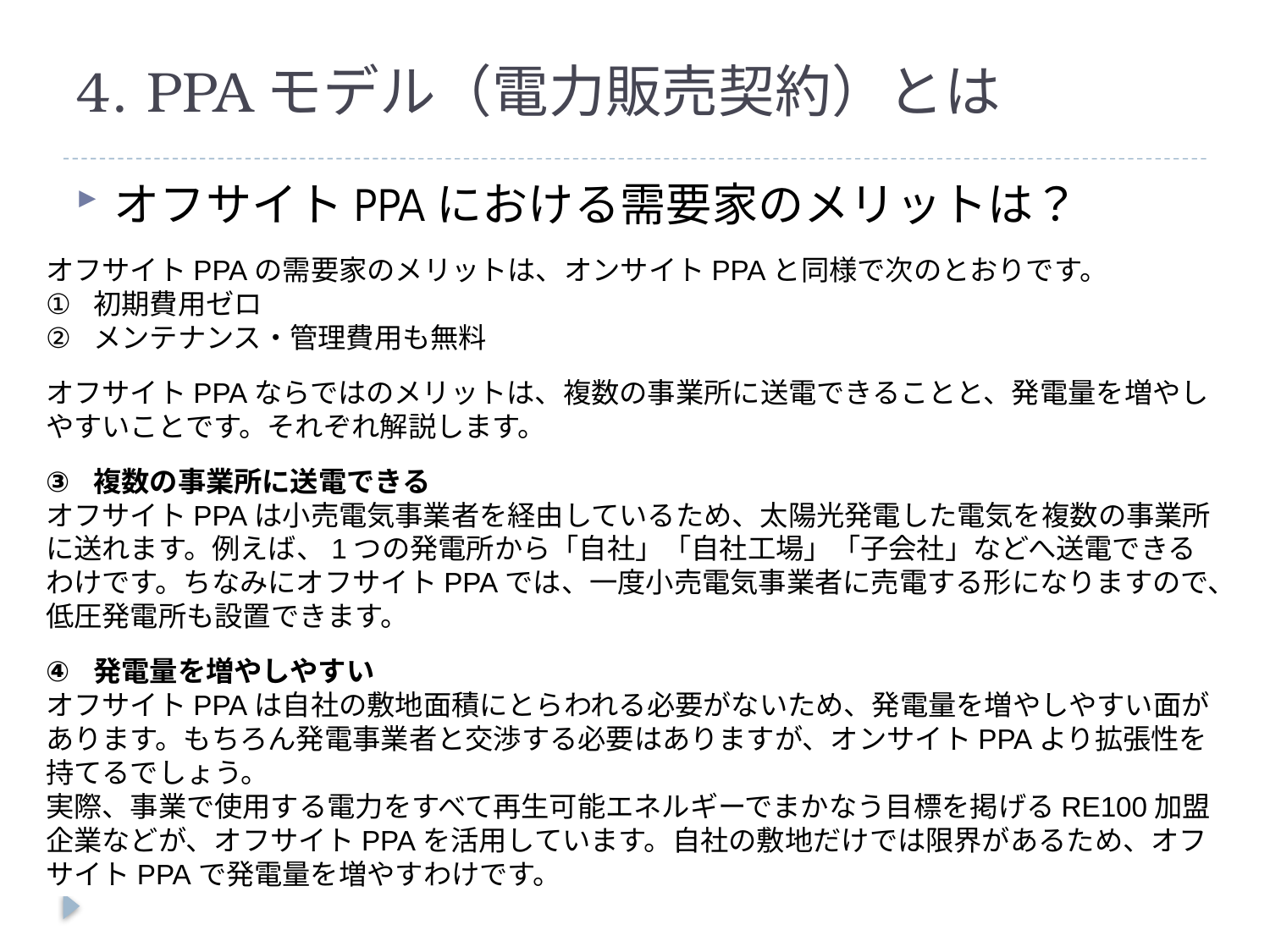

# 4. PPAモデル（電力販売契約）とは
オフサイトPPAにおける需要家のメリットは？

オフサイトPPAの需要家のメリットは、オンサイトPPAと同様で次のとおりです。
初期費用ゼロ
メンテナンス・管理費用も無料
オフサイトPPAならではのメリットは、複数の事業所に送電できることと、発電量を増やしやすいことです。それぞれ解説します。
複数の事業所に送電できる
オフサイトPPAは小売電気事業者を経由しているため、太陽光発電した電気を複数の事業所に送れます。例えば、1つの発電所から「自社」「自社工場」「子会社」などへ送電できるわけです。ちなみにオフサイトPPAでは、一度小売電気事業者に売電する形になりますので、低圧発電所も設置できます。
発電量を増やしやすい
オフサイトPPAは自社の敷地面積にとらわれる必要がないため、発電量を増やしやすい面があります。もちろん発電事業者と交渉する必要はありますが、オンサイトPPAより拡張性を持てるでしょう。
実際、事業で使用する電力をすべて再生可能エネルギーでまかなう目標を掲げるRE100加盟企業などが、オフサイトPPAを活用しています。自社の敷地だけでは限界があるため、オフサイトPPAで発電量を増やすわけです。